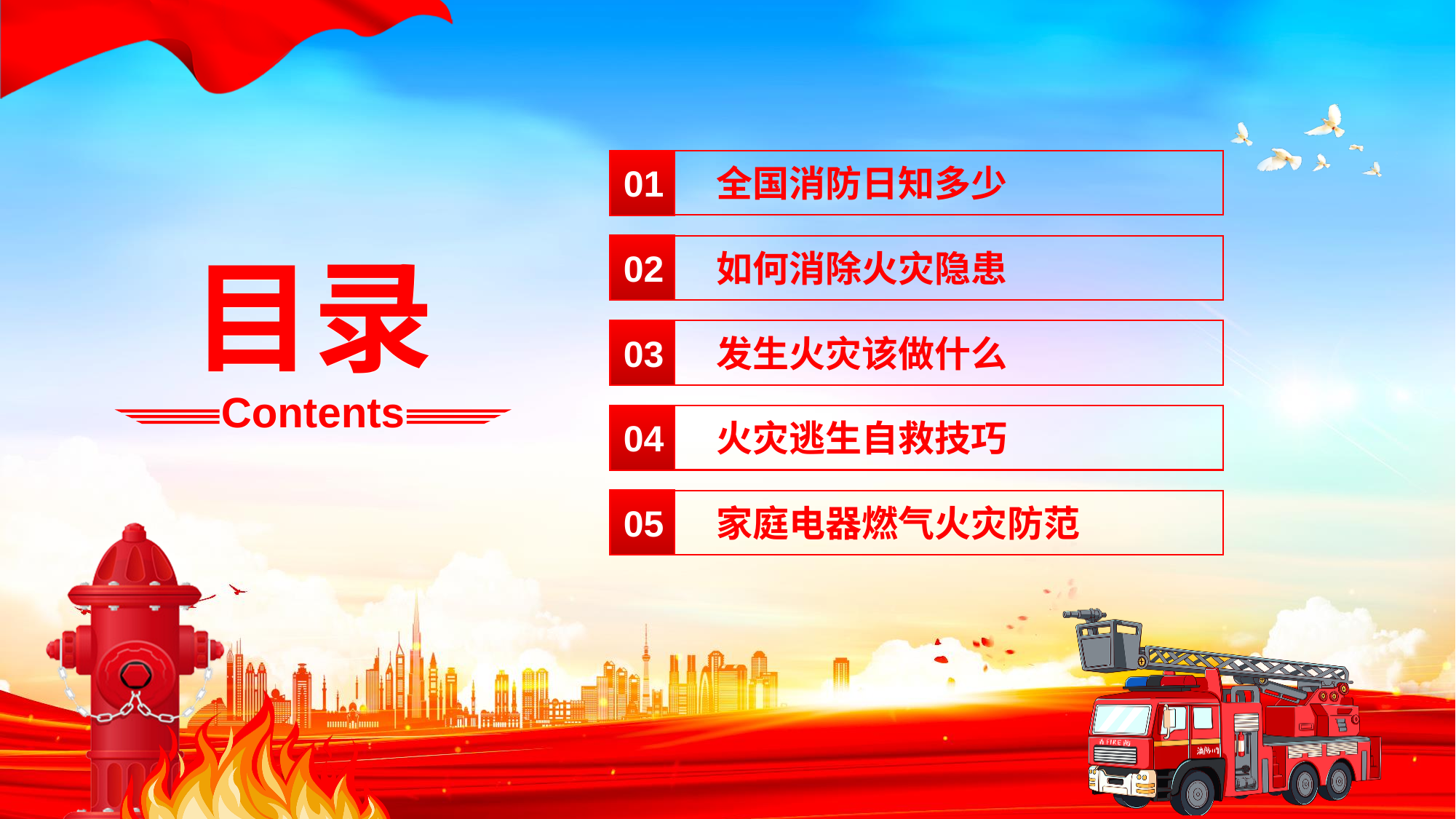

01
全国消防日知多少

02
如何消除火灾隐患
目录
目录
Contents
Contents

03
发生火灾该做什么

04
火灾逃生自救技巧

05
家庭电器燃气火灾防范